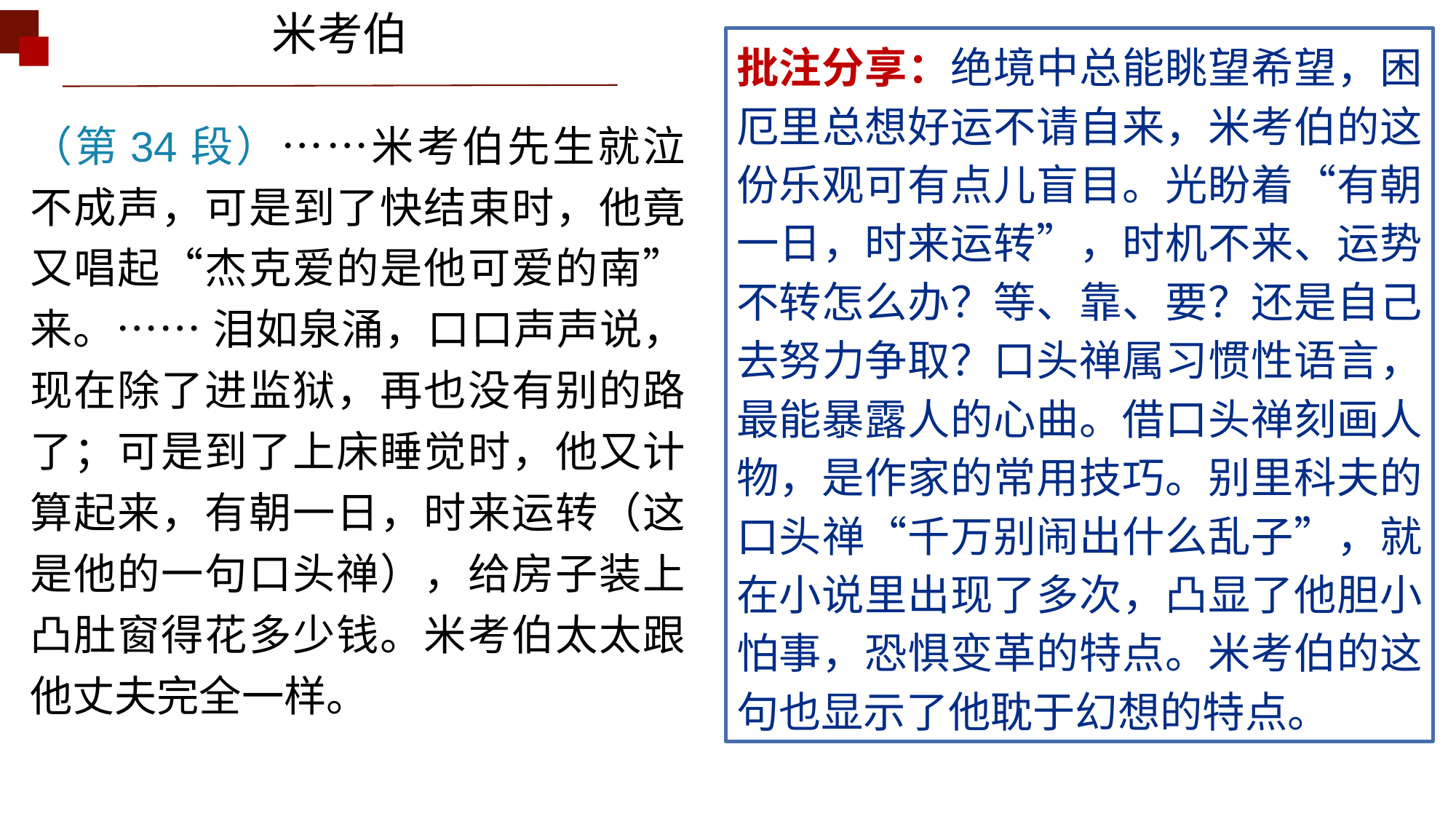

米考伯

批注分享：绝境中总能眺望希望，困厄里总想好运不请自来，米考伯的这份乐观可有点儿盲目。光盼着“有朝一日，时来运转”，时机不来、运势不转怎么办？等、靠、要？还是自己去努力争取？口头禅属习惯性语言，最能暴露人的心曲。借口头禅刻画人物，是作家的常用技巧。别里科夫的口头禅“千万别闹出什么乱子”，就在小说里出现了多次，凸显了他胆小怕事，恐惧变革的特点。米考伯的这句也显示了他耽于幻想的特点。
（第34段）……米考伯先生就泣不成声，可是到了快结束时，他竟又唱起“杰克爱的是他可爱的南”来。…… 泪如泉涌，口口声声说，现在除了进监狱，再也没有别的路了；可是到了上床睡觉时，他又计算起来，有朝一日，时来运转（这是他的一句口头禅），给房子装上凸肚窗得花多少钱。米考伯太太跟他丈夫完全一样。